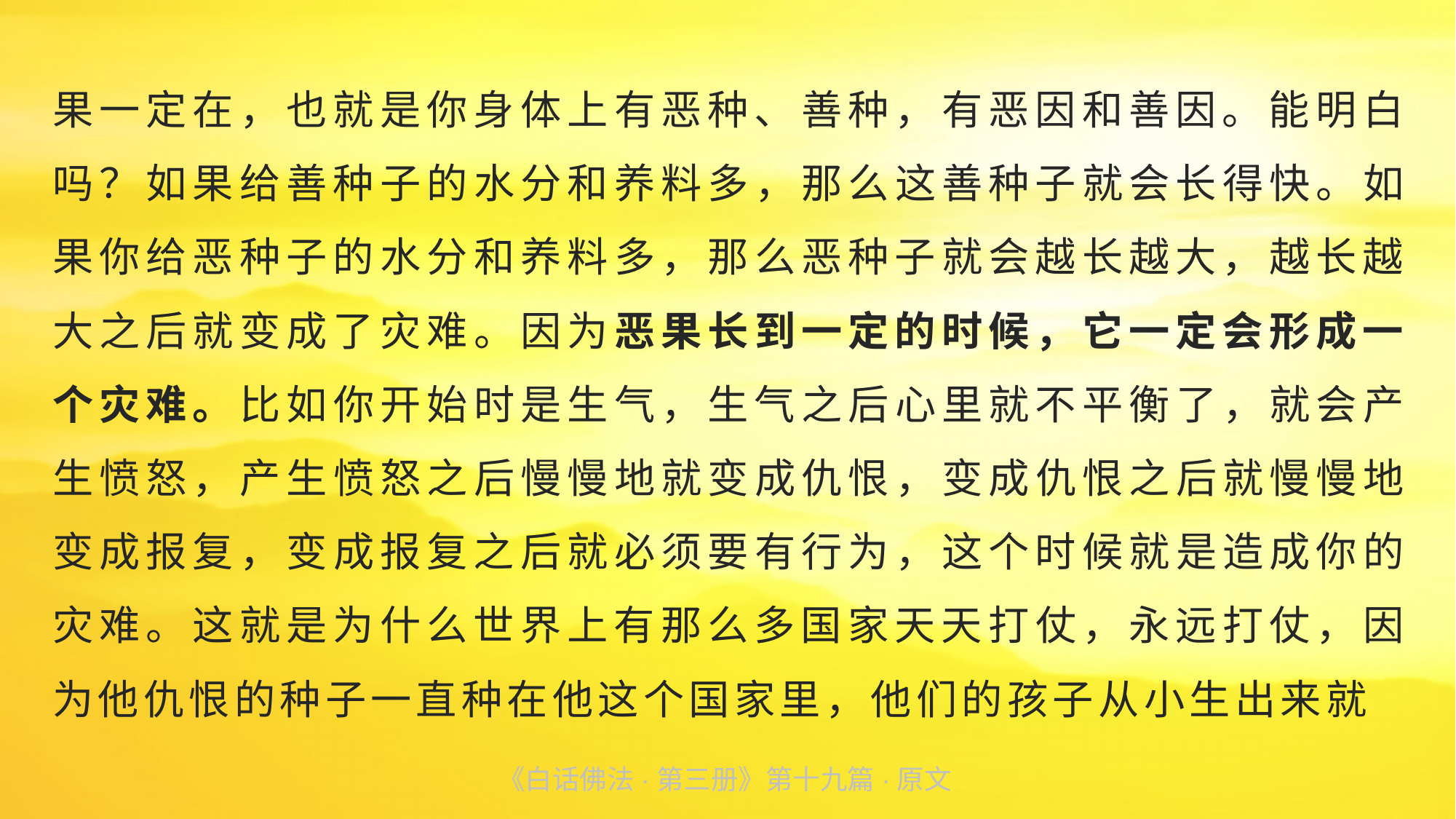

果一定在，也就是你身体上有恶种、善种，有恶因和善因。能明白吗？如果给善种子的水分和养料多，那么这善种子就会长得快。如果你给恶种子的水分和养料多，那么恶种子就会越长越大，越长越大之后就变成了灾难。因为恶果长到一定的时候，它一定会形成一个灾难。比如你开始时是生气，生气之后心里就不平衡了，就会产生愤怒，产生愤怒之后慢慢地就变成仇恨，变成仇恨之后就慢慢地变成报复，变成报复之后就必须要有行为，这个时候就是造成你的灾难。这就是为什么世界上有那么多国家天天打仗，永远打仗，因为他仇恨的种子一直种在他这个国家里，他们的孩子从小生出来就
《白话佛法·第三册》第十九篇·原文